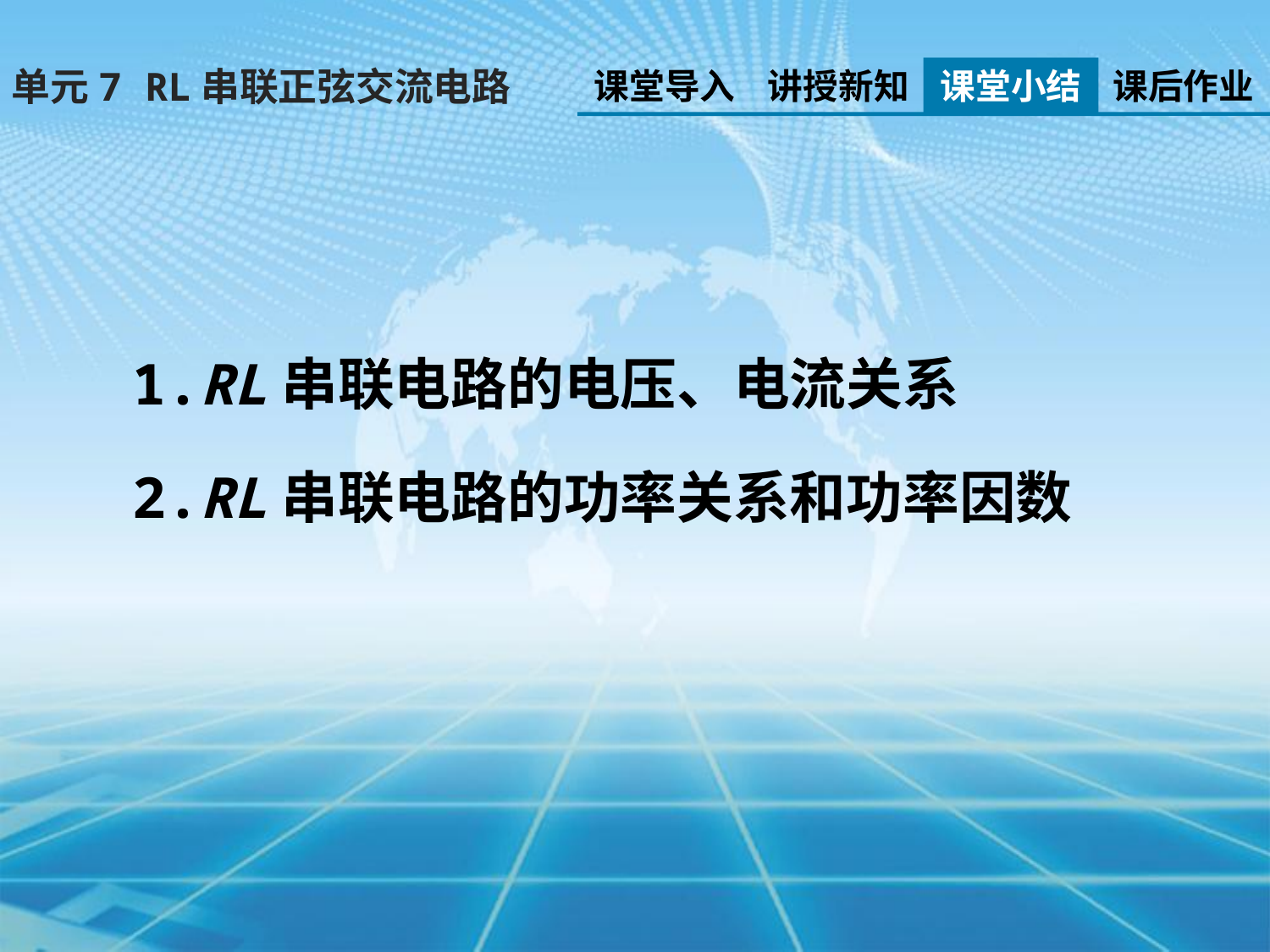

单元7 RL串联正弦交流电路
课堂导入
讲授新知
课堂小结
课后作业
1.RL串联电路的电压、电流关系
2.RL串联电路的功率关系和功率因数